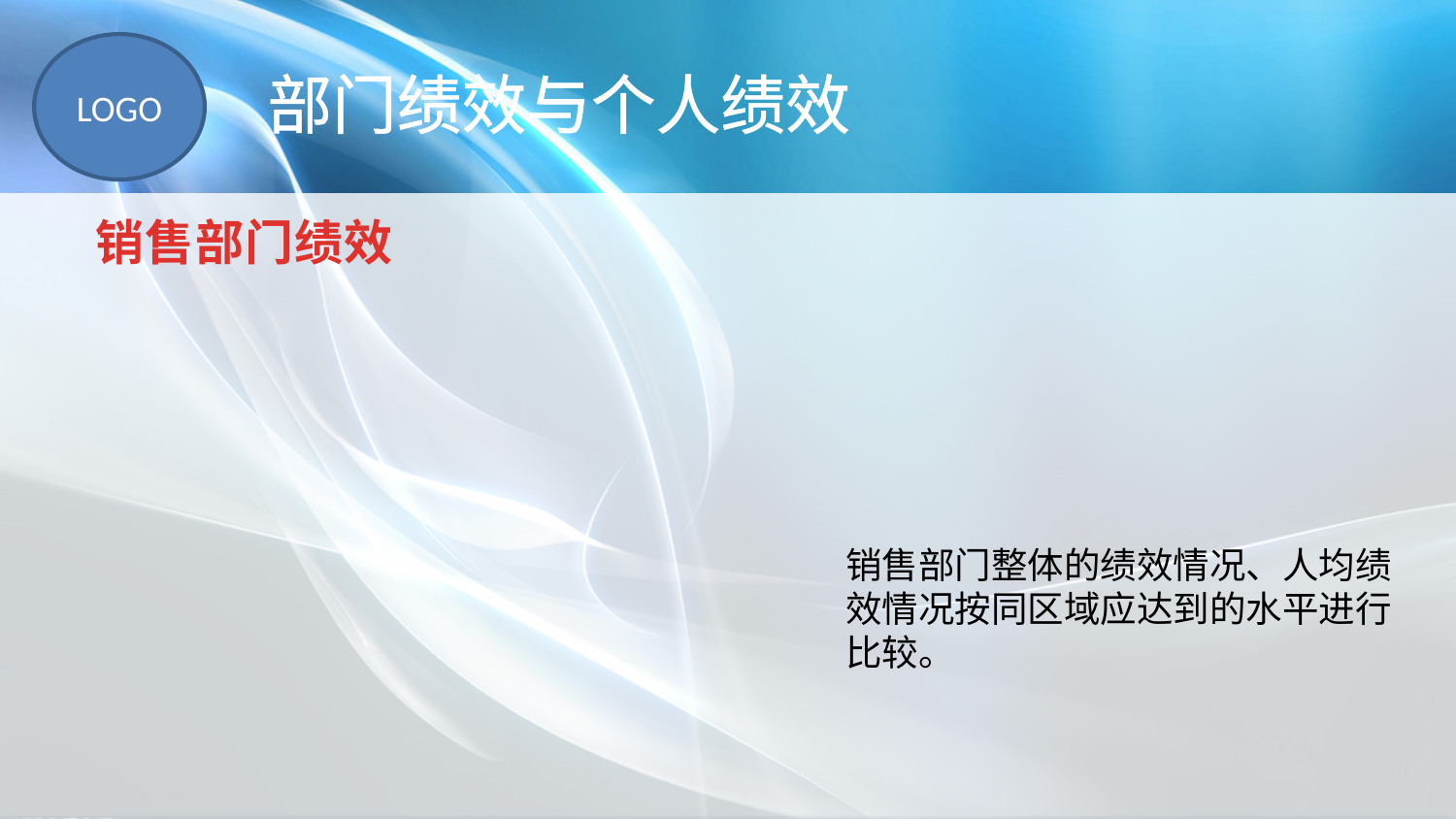

部门绩效与个人绩效
销售部门绩效
销售部门整体的绩效情况、人均绩效情况按同区域应达到的水平进行比较。